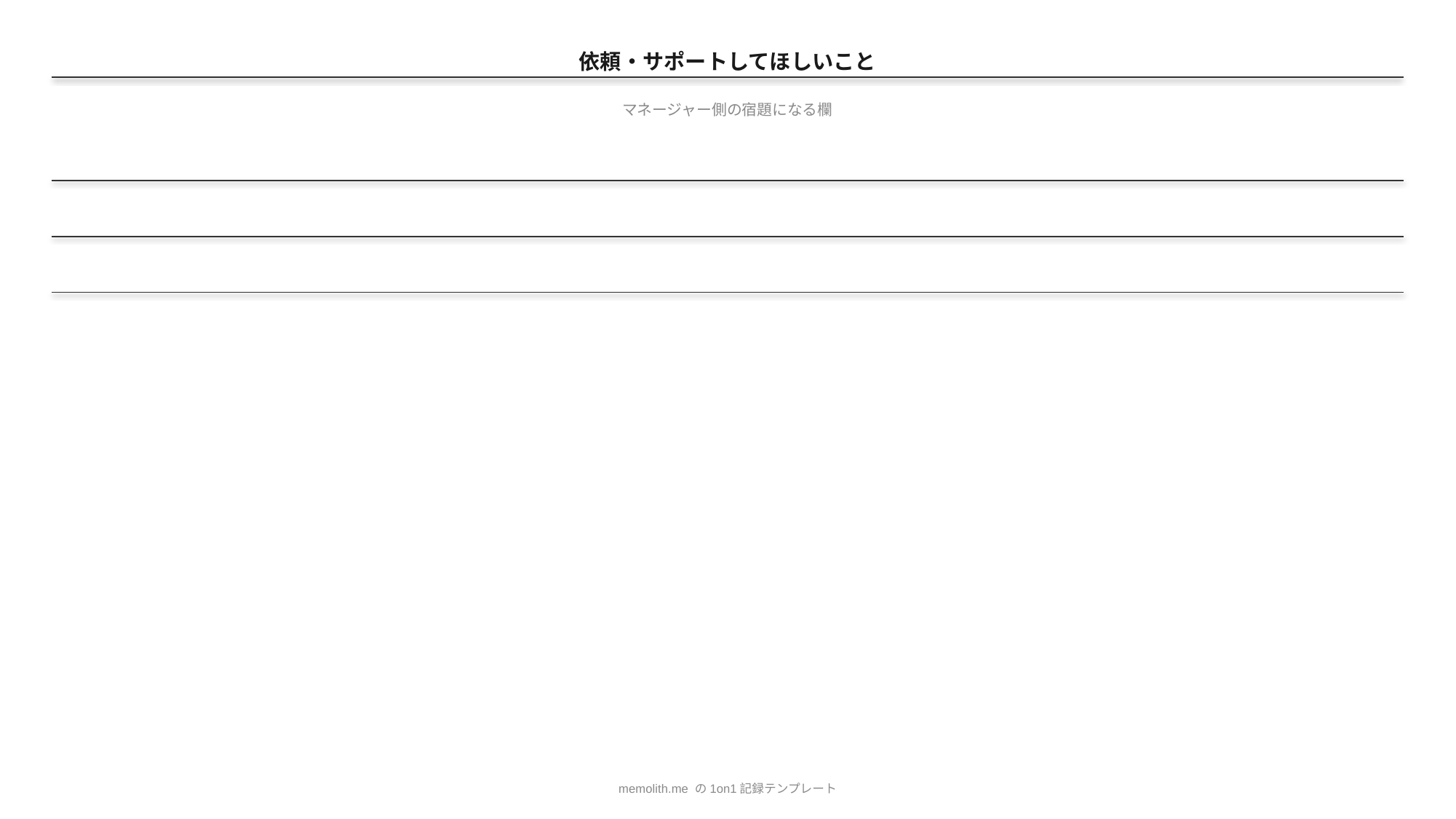

依頼・サポートしてほしいこと
マネージャー側の宿題になる欄

memolith.me の1on1記録テンプレート